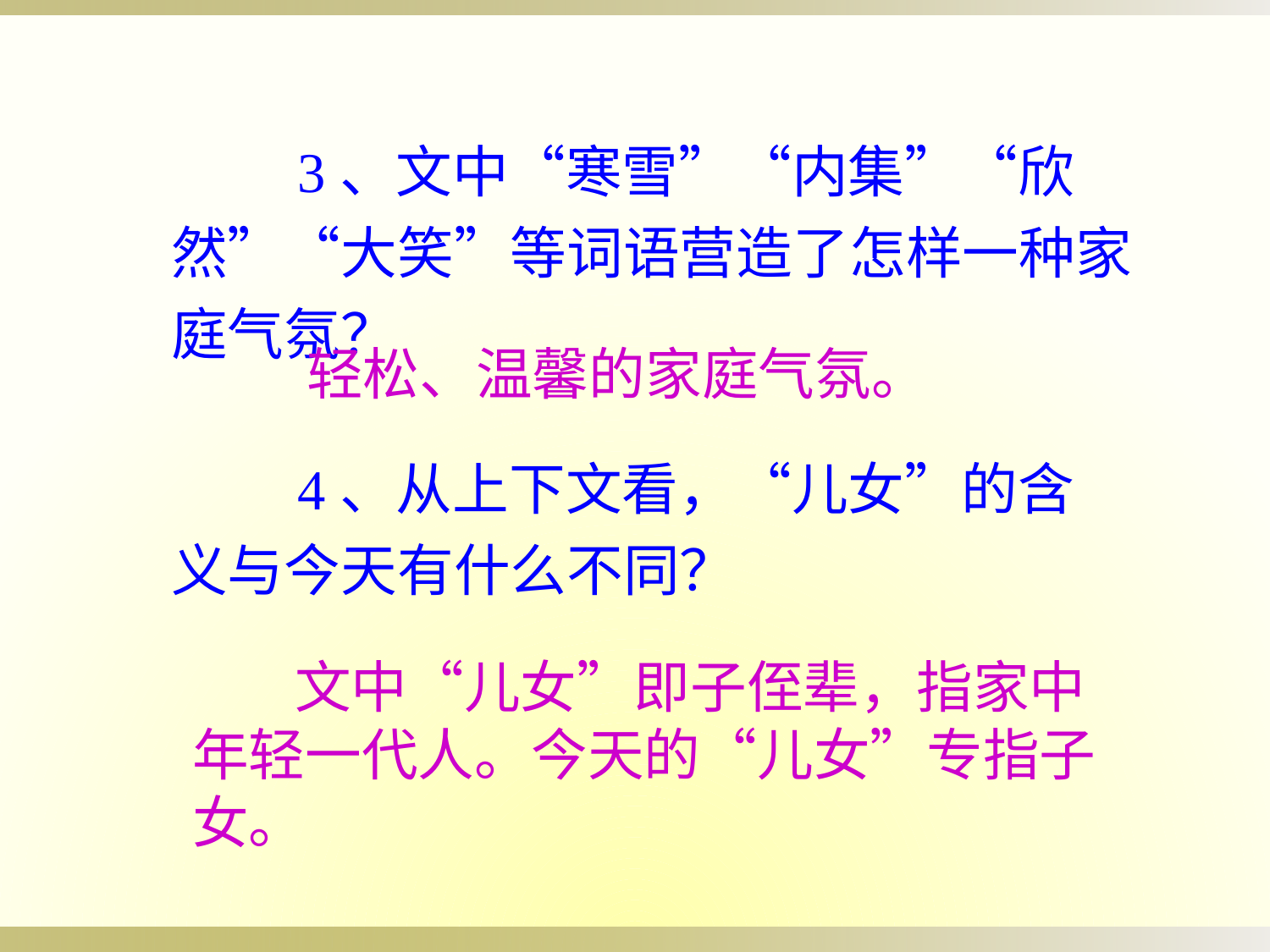

3、文中“寒雪”“内集”“欣然”“大笑”等词语营造了怎样一种家庭气氛？
轻松、温馨的家庭气氛。
　　4、从上下文看，“儿女”的含义与今天有什么不同？
       文中“儿女”即子侄辈，指家中年轻一代人。今天的“儿女”专指子女。